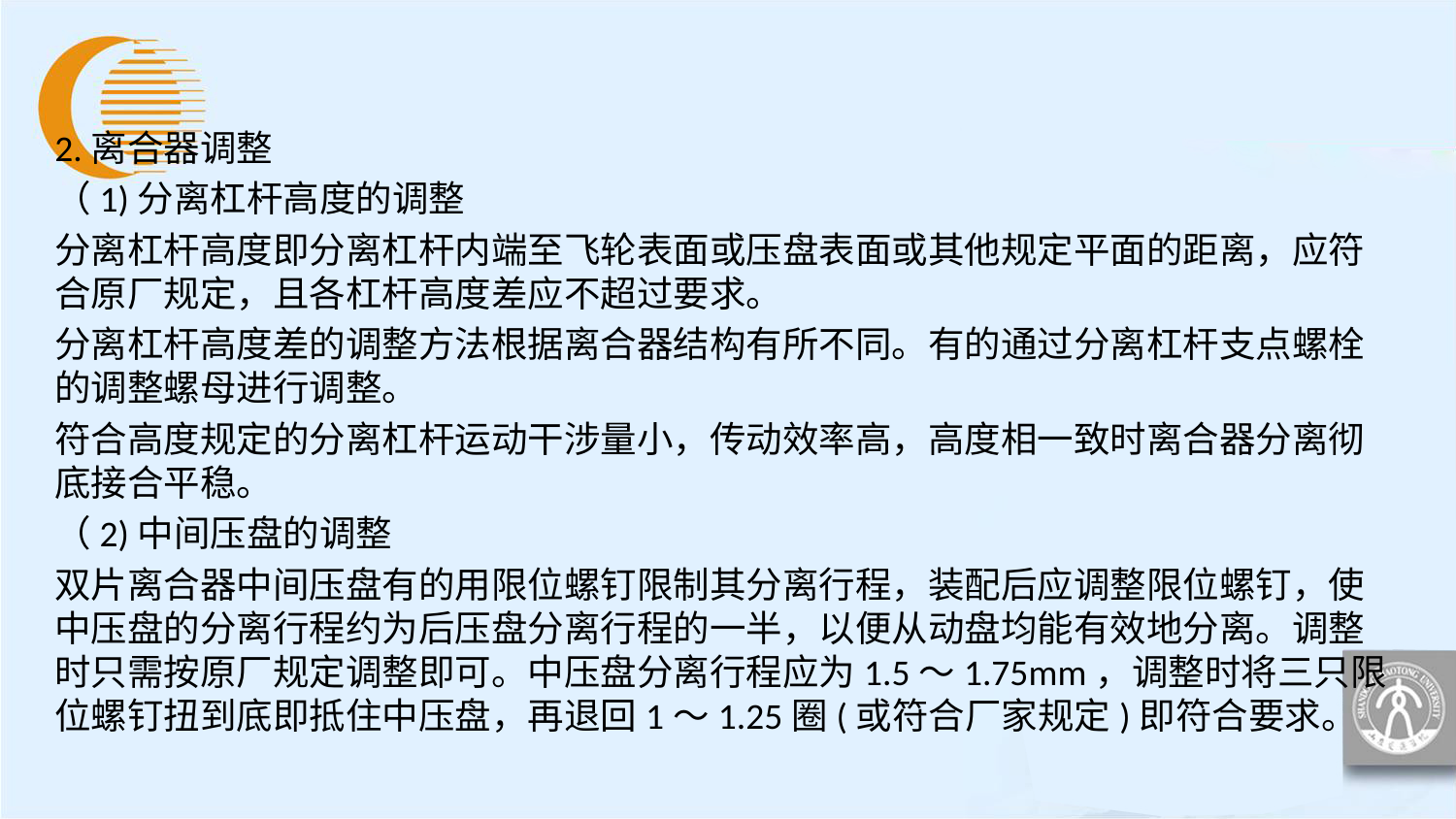

2.离合器调整
（1)分离杠杆高度的调整
分离杠杆高度即分离杠杆内端至飞轮表面或压盘表面或其他规定平面的距离，应符合原厂规定，且各杠杆高度差应不超过要求。
分离杠杆高度差的调整方法根据离合器结构有所不同。有的通过分离杠杆支点螺栓的调整螺母进行调整。
符合高度规定的分离杠杆运动干涉量小，传动效率高，高度相一致时离合器分离彻底接合平稳。
（2)中间压盘的调整
双片离合器中间压盘有的用限位螺钉限制其分离行程，装配后应调整限位螺钉，使中压盘的分离行程约为后压盘分离行程的一半，以便从动盘均能有效地分离。调整时只需按原厂规定调整即可。中压盘分离行程应为1.5～1.75mm，调整时将三只限位螺钉扭到底即抵住中压盘，再退回1～1.25圈(或符合厂家规定)即符合要求。